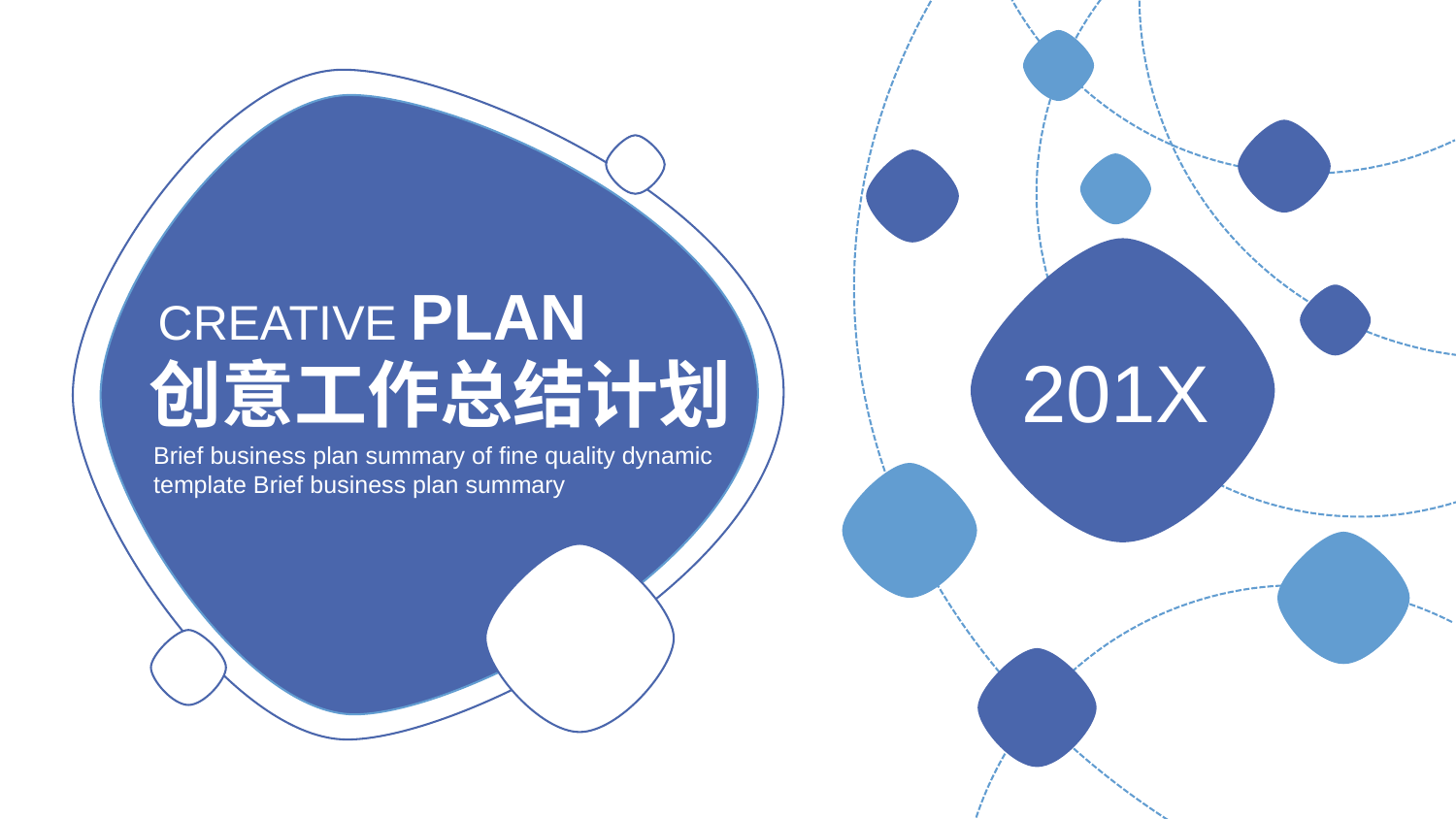

201X
CREATIVE PLAN

您的
圈徽
创意工作总结计划
Brief business plan summary of fine quality dynamic template Brief business plan summary